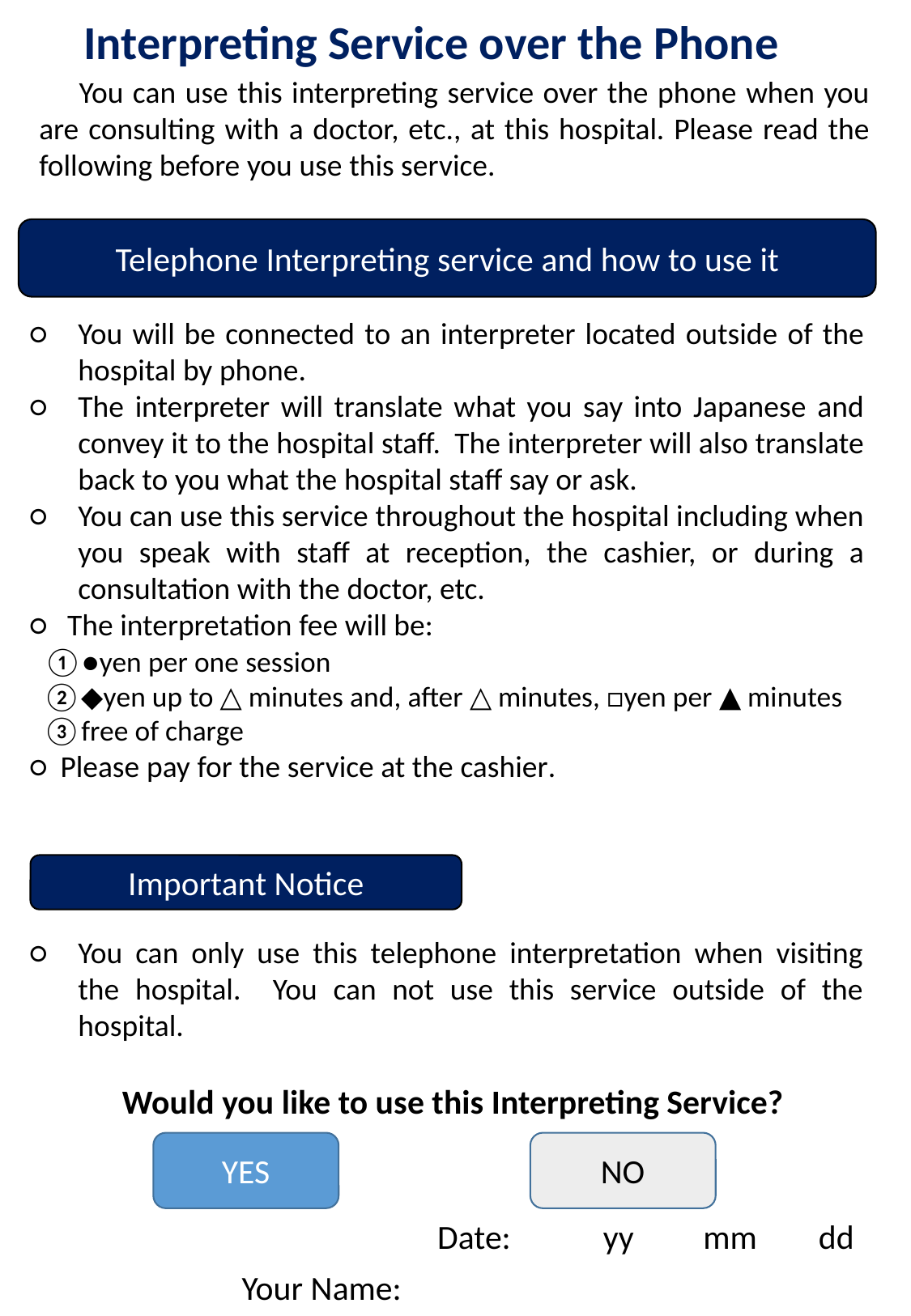

Interpreting Service over the Phone
　You can use this interpreting service over the phone when you are consulting with a doctor, etc., at this hospital. Please read the following before you use this service.
Telephone Interpreting service and how to use it
○	You will be connected to an interpreter located outside of the hospital by phone.
○	The interpreter will translate what you say into Japanese and convey it to the hospital staff.  The interpreter will also translate back to you what the hospital staff say or ask.
○	You can use this service throughout the hospital including when you speak with staff at reception, the cashier, or during a consultation with the doctor, etc.
○   The interpretation fee will be:
  ①●yen per one session
  ②◆yen up to △ minutes and, after △ minutes, □yen per ▲ minutes
  ③free of charge
○  Please pay for the service at the cashier.
金額の部分は各医療機関にて設定の上、編集してください
Important Notice
○	You can only use this telephone interpretation when visiting the hospital.  You can not use this service outside of the hospital.
Would you like to use this Interpreting Service?
YES
NO
Date:            yy         mm        dd
　　　　　　Your Name: